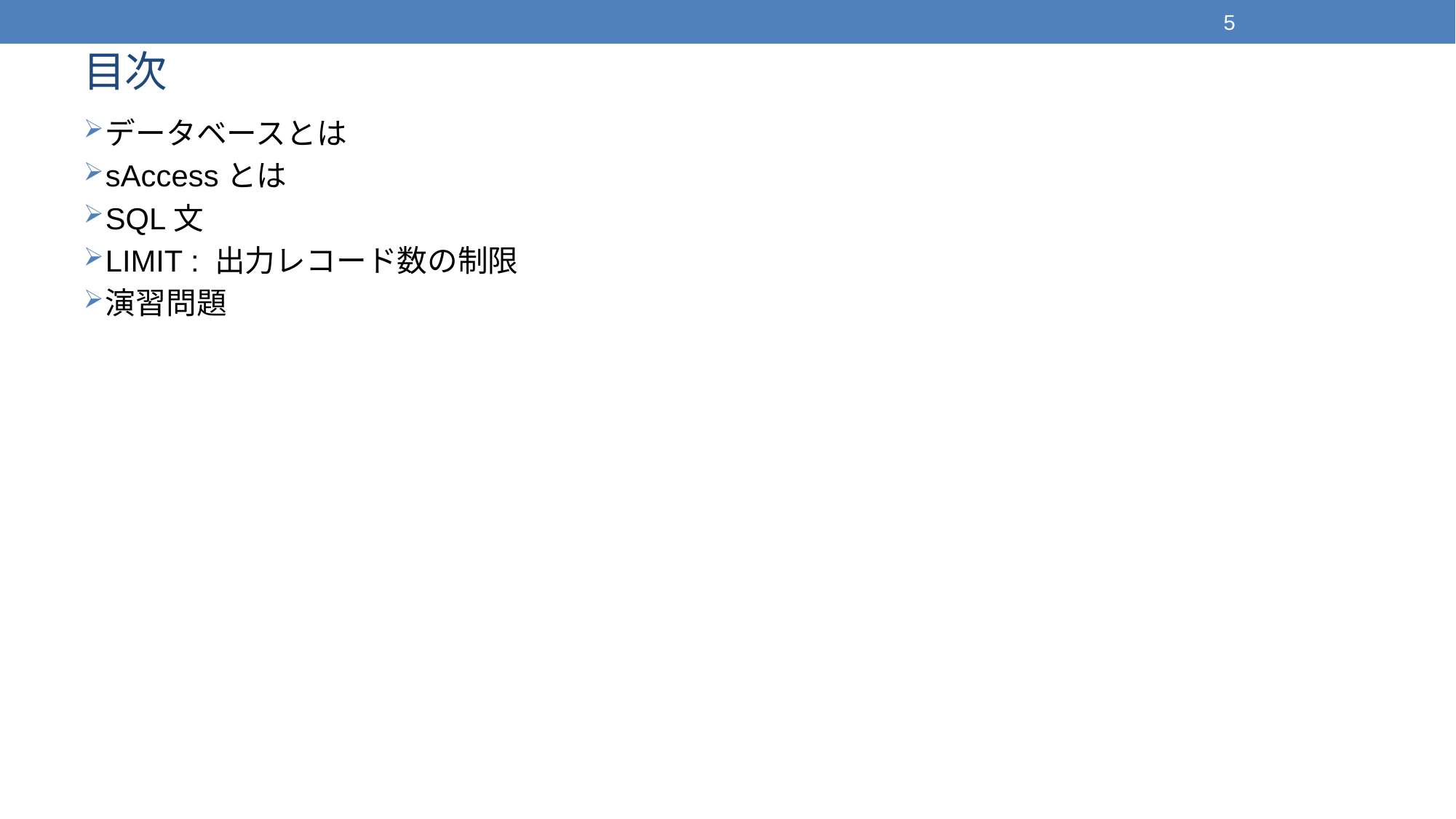

5
# 目次
データベースとは
sAccessとは
SQL文
LIMIT : 出力レコード数の制限
演習問題